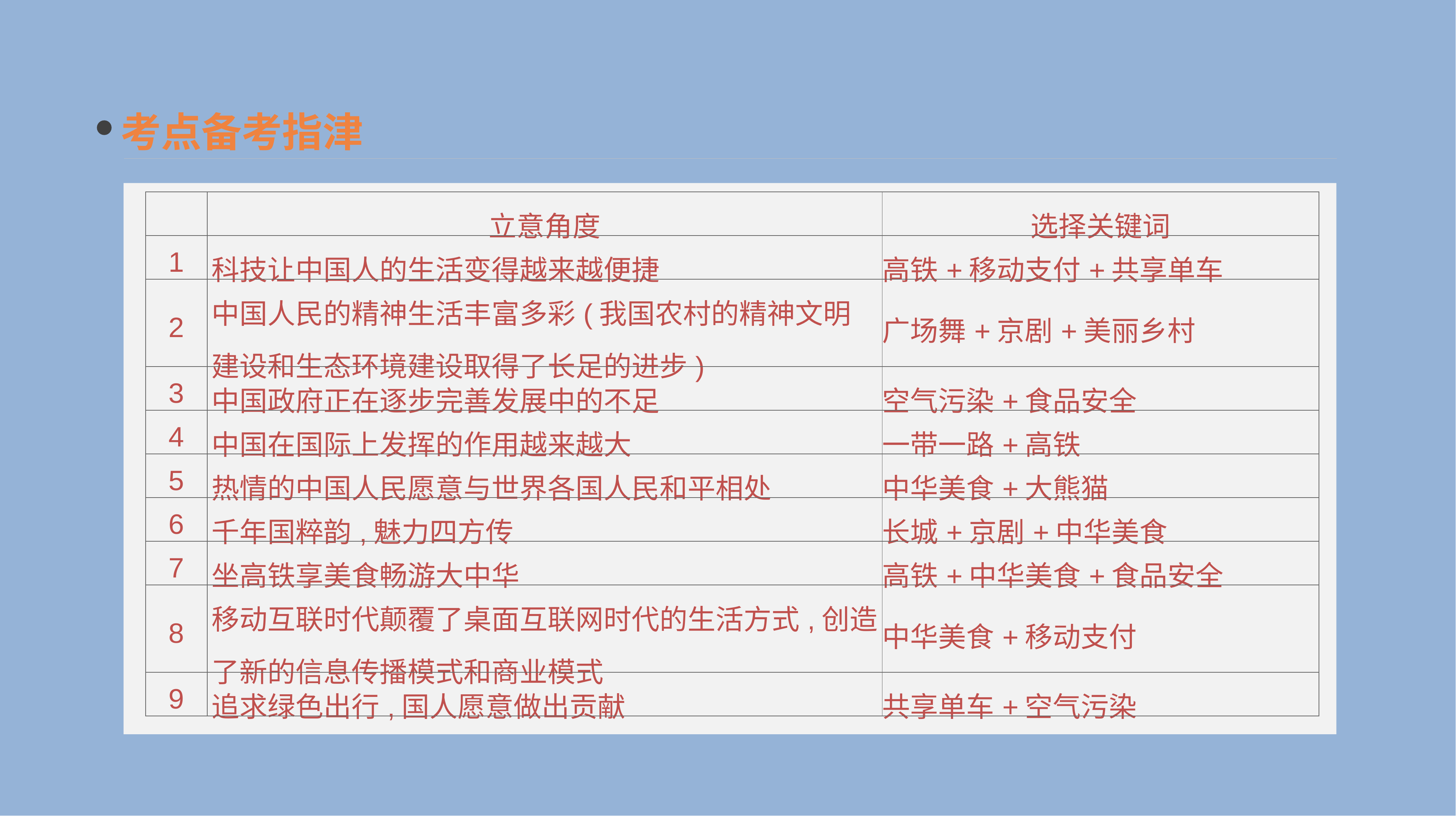

考点备考指津

|  | 立意角度 | 选择关键词 |
| --- | --- | --- |
| 1 | 科技让中国人的生活变得越来越便捷 | 高铁+移动支付+共享单车 |
| 2 | 中国人民的精神生活丰富多彩(我国农村的精神文明建设和生态环境建设取得了长足的进步) | 广场舞+京剧+美丽乡村 |
| 3 | 中国政府正在逐步完善发展中的不足 | 空气污染+食品安全 |
| 4 | 中国在国际上发挥的作用越来越大 | 一带一路+高铁 |
| 5 | 热情的中国人民愿意与世界各国人民和平相处 | 中华美食+大熊猫 |
| 6 | 千年国粹韵,魅力四方传 | 长城+京剧+中华美食 |
| 7 | 坐高铁享美食畅游大中华 | 高铁+中华美食+食品安全 |
| 8 | 移动互联时代颠覆了桌面互联网时代的生活方式,创造了新的信息传播模式和商业模式 | 中华美食+移动支付 |
| 9 | 追求绿色出行,国人愿意做出贡献 | 共享单车+空气污染 |